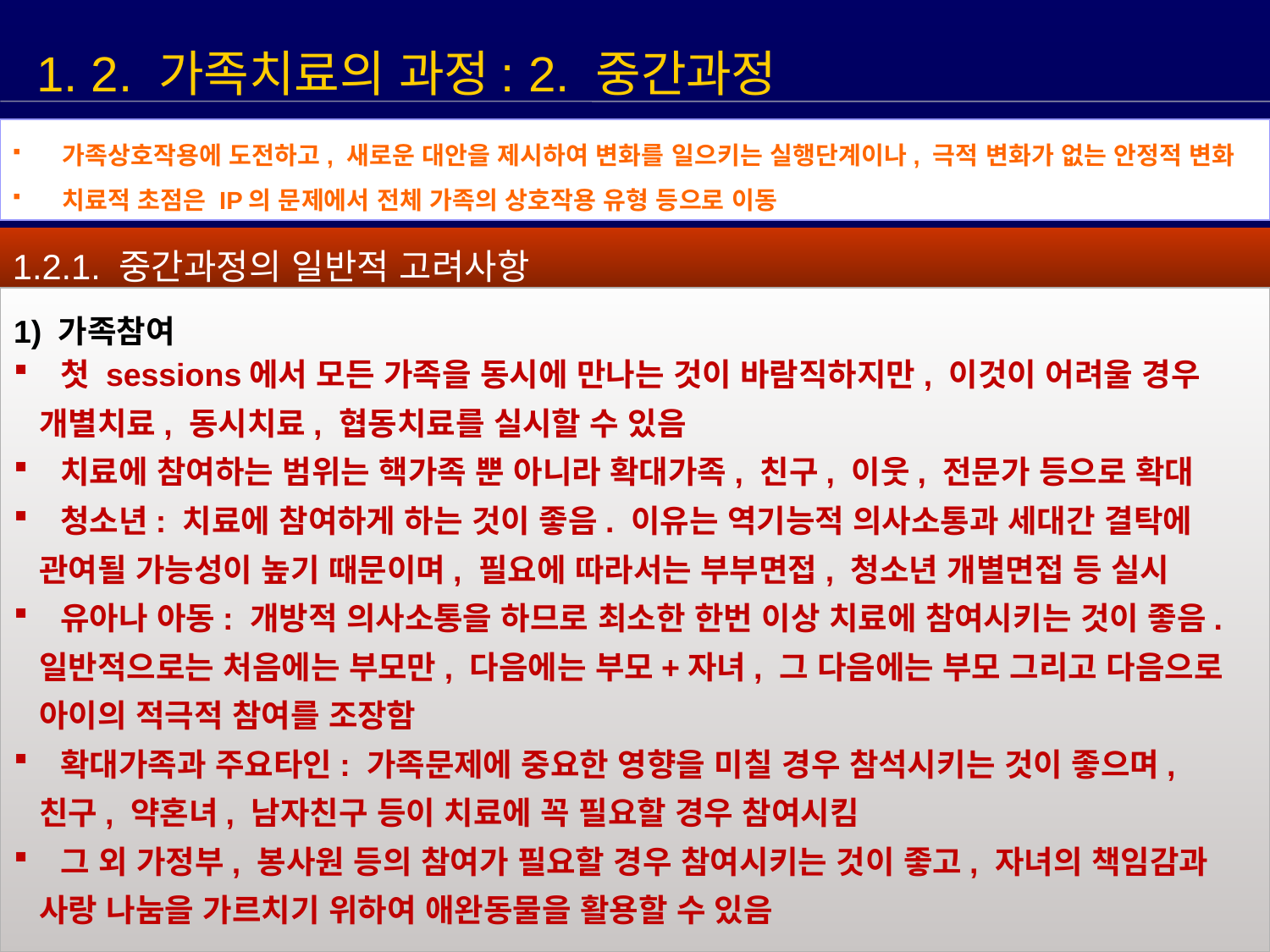

1. 2. 가족치료의 과정: 2. 중간과정

  가족상호작용에 도전하고, 새로운 대안을 제시하여 변화를 일으키는 실행단계이나, 극적 변화가 없는 안정적 변화
  치료적 초점은 IP의 문제에서 전체 가족의 상호작용 유형 등으로 이동
1.2.1. 중간과정의 일반적 고려사항
1) 가족참여
 첫 sessions에서 모든 가족을 동시에 만나는 것이 바람직하지만, 이것이 어려울 경우
  개별치료, 동시치료, 협동치료를 실시할 수 있음
 치료에 참여하는 범위는 핵가족 뿐 아니라 확대가족, 친구, 이웃, 전문가 등으로 확대
 청소년: 치료에 참여하게 하는 것이 좋음. 이유는 역기능적 의사소통과 세대간 결탁에
  관여될 가능성이 높기 때문이며, 필요에 따라서는 부부면접, 청소년 개별면접 등 실시
 유아나 아동: 개방적 의사소통을 하므로 최소한 한번 이상 치료에 참여시키는 것이 좋음.
  일반적으로는 처음에는 부모만, 다음에는 부모+자녀, 그 다음에는 부모 그리고 다음으로
  아이의 적극적 참여를 조장함
 확대가족과 주요타인: 가족문제에 중요한 영향을 미칠 경우 참석시키는 것이 좋으며,
  친구, 약혼녀, 남자친구 등이 치료에 꼭 필요할 경우 참여시킴
 그 외 가정부, 봉사원 등의 참여가 필요할 경우 참여시키는 것이 좋고, 자녀의 책임감과
  사랑 나눔을 가르치기 위하여 애완동물을 활용할 수 있음